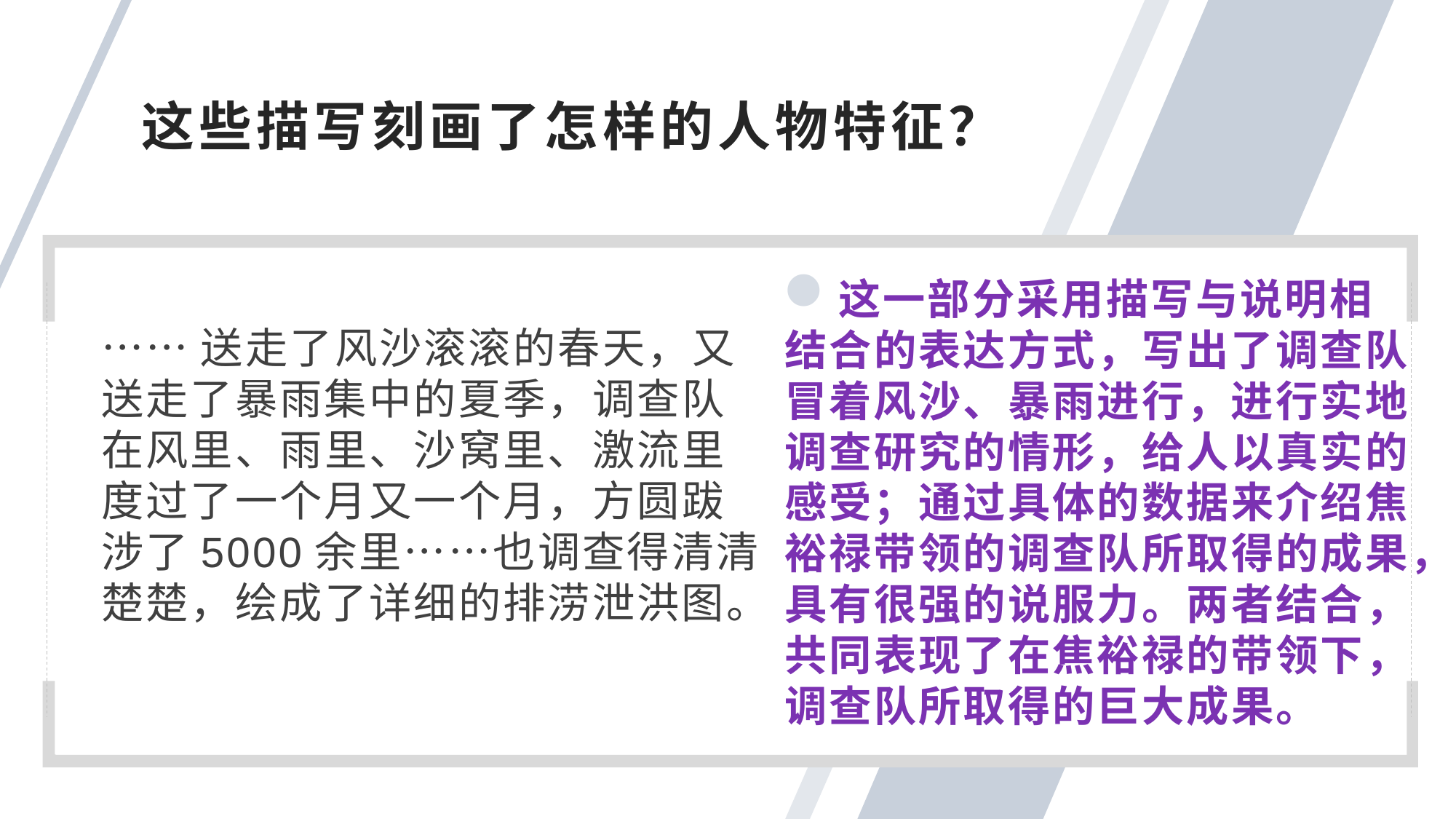

这些描写刻画了怎样的人物特征？

……送走了风沙滚滚的春天，又送走了暴雨集中的夏季，调查队在风里、雨里、沙窝里、激流里度过了一个月又一个月，方圆跋涉了5000余里……也调查得清清楚楚，绘成了详细的排涝泄洪图。
这一部分采用描写与说明相结合的表达方式，写出了调查队冒着风沙、暴雨进行，进行实地调查研究的情形，给人以真实的感受；通过具体的数据来介绍焦裕禄带领的调查队所取得的成果，具有很强的说服力。两者结合，共同表现了在焦裕禄的带领下，调查队所取得的巨大成果。